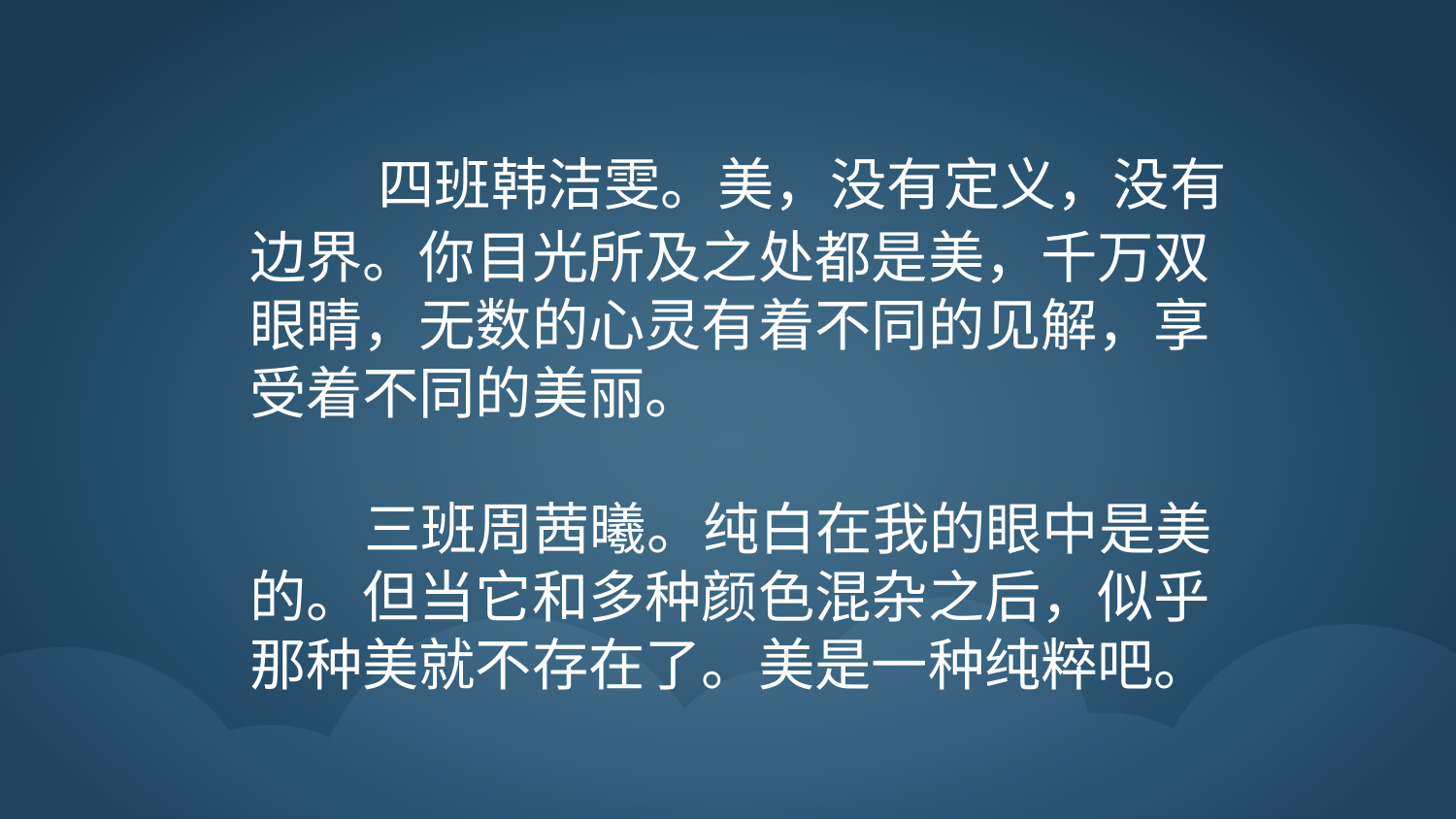

四班韩洁雯。美，没有定义，没有边界。你目光所及之处都是美，千万双眼睛，无数的心灵有着不同的见解，享受着不同的美丽。

        三班周茜曦。纯白在我的眼中是美的。但当它和多种颜色混杂之后，似乎那种美就不存在了。美是一种纯粹吧。